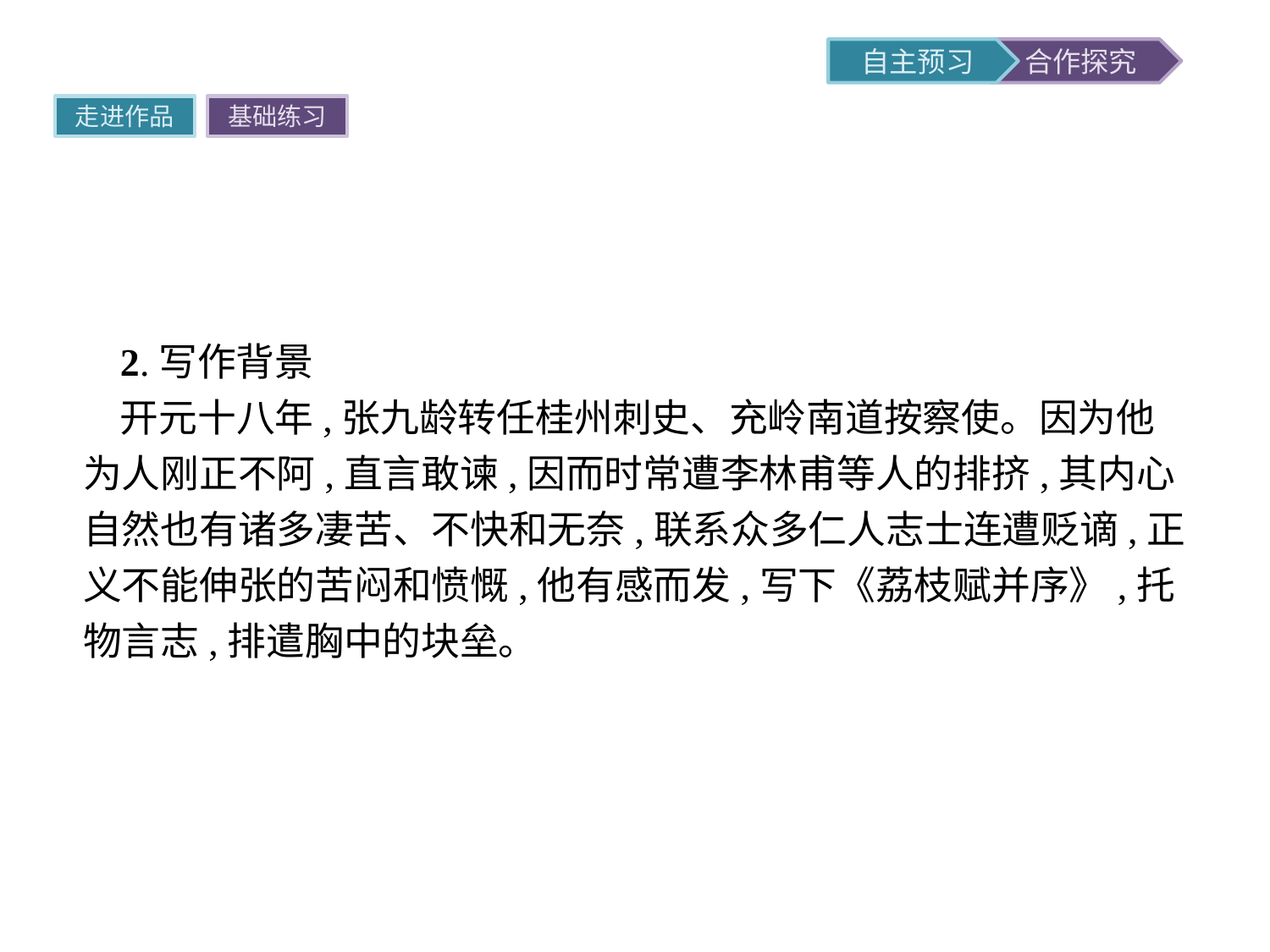

走进作品
基础练习
2.写作背景
开元十八年,张九龄转任桂州刺史、充岭南道按察使。因为他为人刚正不阿,直言敢谏,因而时常遭李林甫等人的排挤,其内心自然也有诸多凄苦、不快和无奈,联系众多仁人志士连遭贬谪,正义不能伸张的苦闷和愤慨,他有感而发,写下《荔枝赋并序》,托物言志,排遣胸中的块垒。